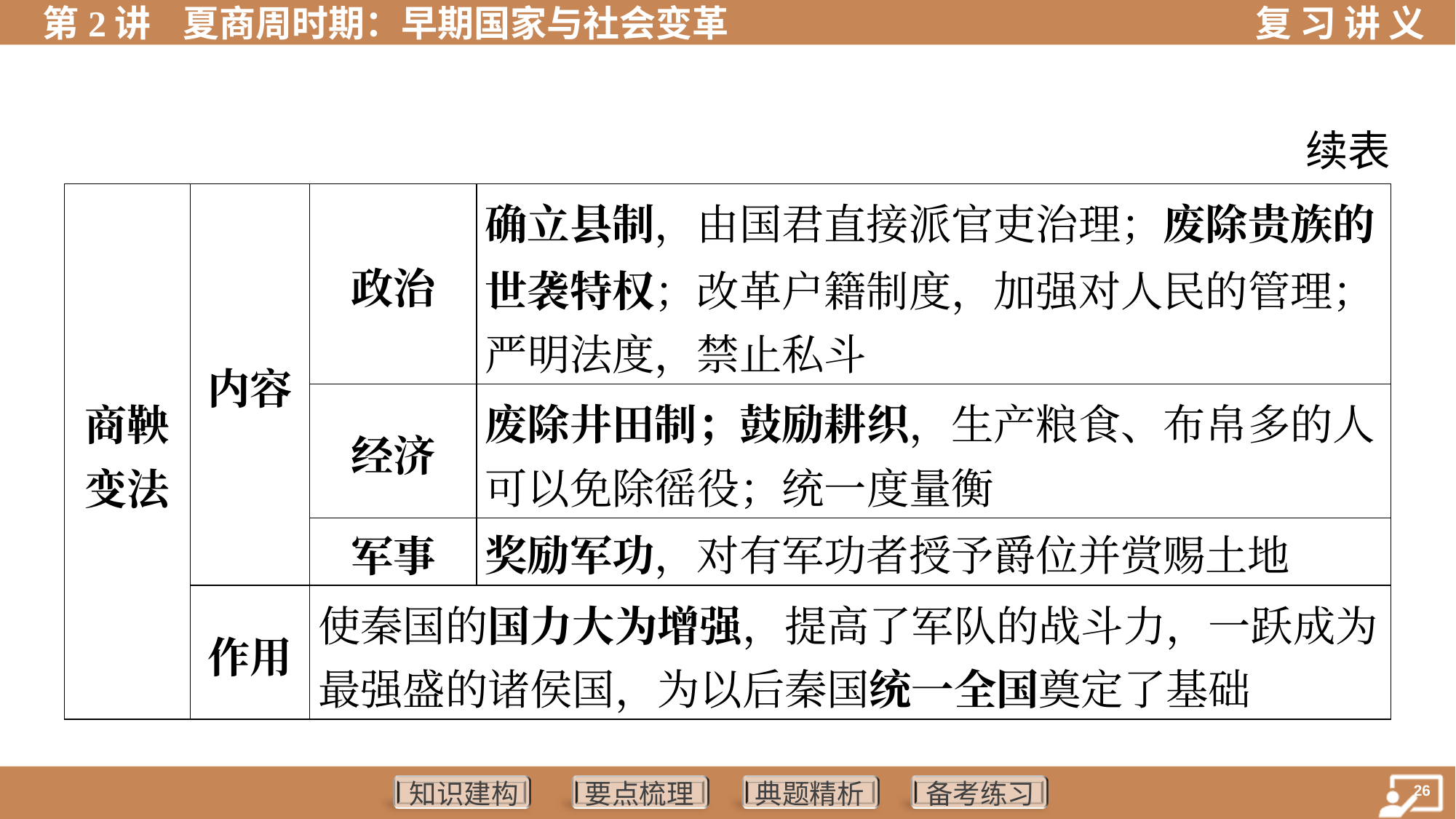

续表
| 商鞅 变法 | 内容 | 政治 |  | 确立县制，由国君直接派官吏治理；废除贵族的 世袭特权；改革户籍制度，加强对人民的管理； 严明法度，禁止私斗 |
| --- | --- | --- | --- | --- |
|  |  | 经济 |  | 废除井田制；鼓励耕织，生产粮食、布帛多的人 可以免除徭役；统一度量衡 |
|  |  | 军事 |  | 奖励军功，对有军功者授予爵位并赏赐土地 |
|  | 作用 | 使秦国的国力大为增强，提高了军队的战斗力，一跃成为 最强盛的诸侯国，为以后秦国统一全国奠定了基础 |  |  |